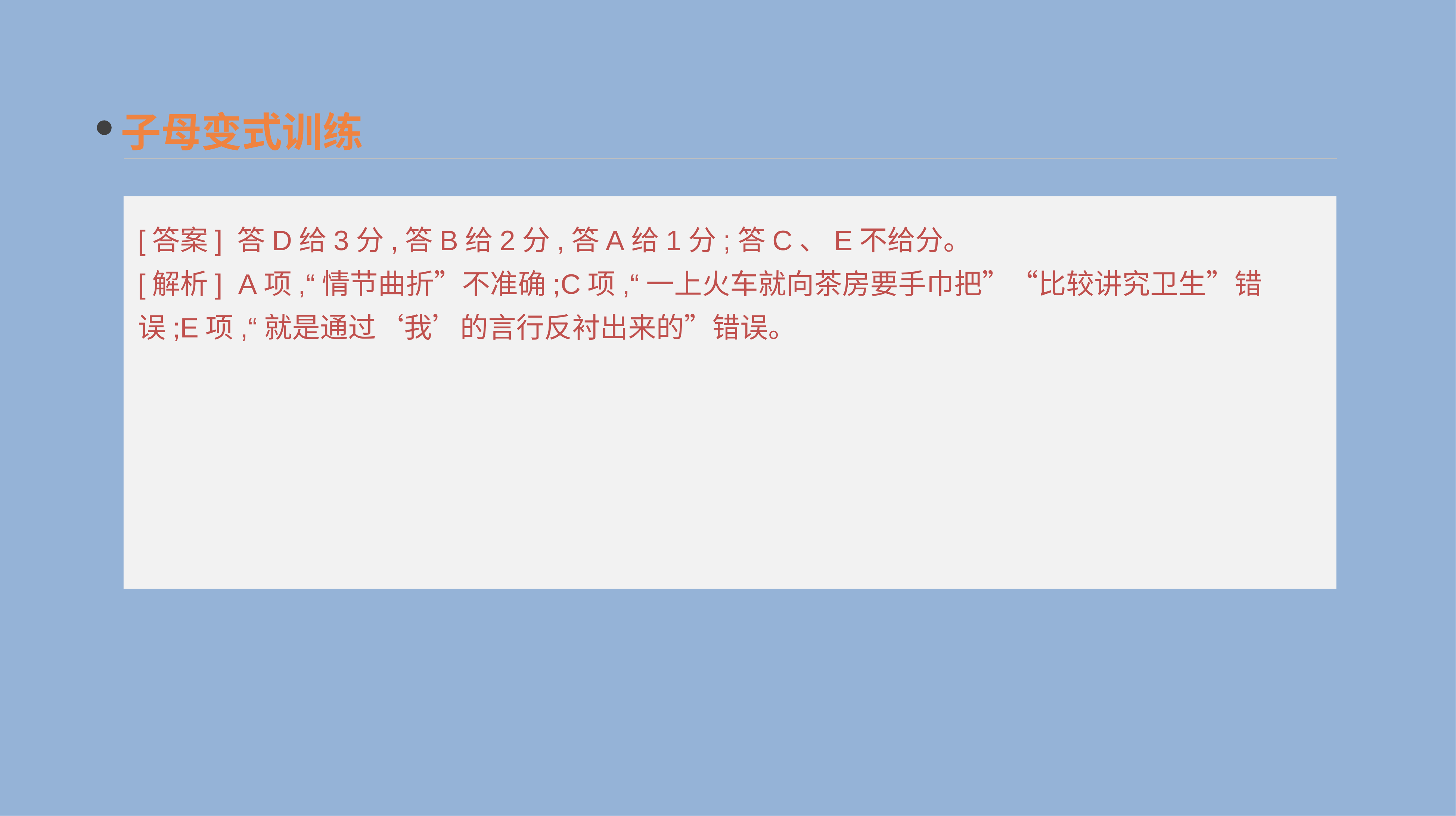

子母变式训练

[答案] 答D给3分,答B给2分,答A给1分;答C、E不给分。
[解析]  A项,“情节曲折”不准确;C项,“一上火车就向茶房要手巾把”“比较讲究卫生”错误;E项,“就是通过‘我’的言行反衬出来的”错误。